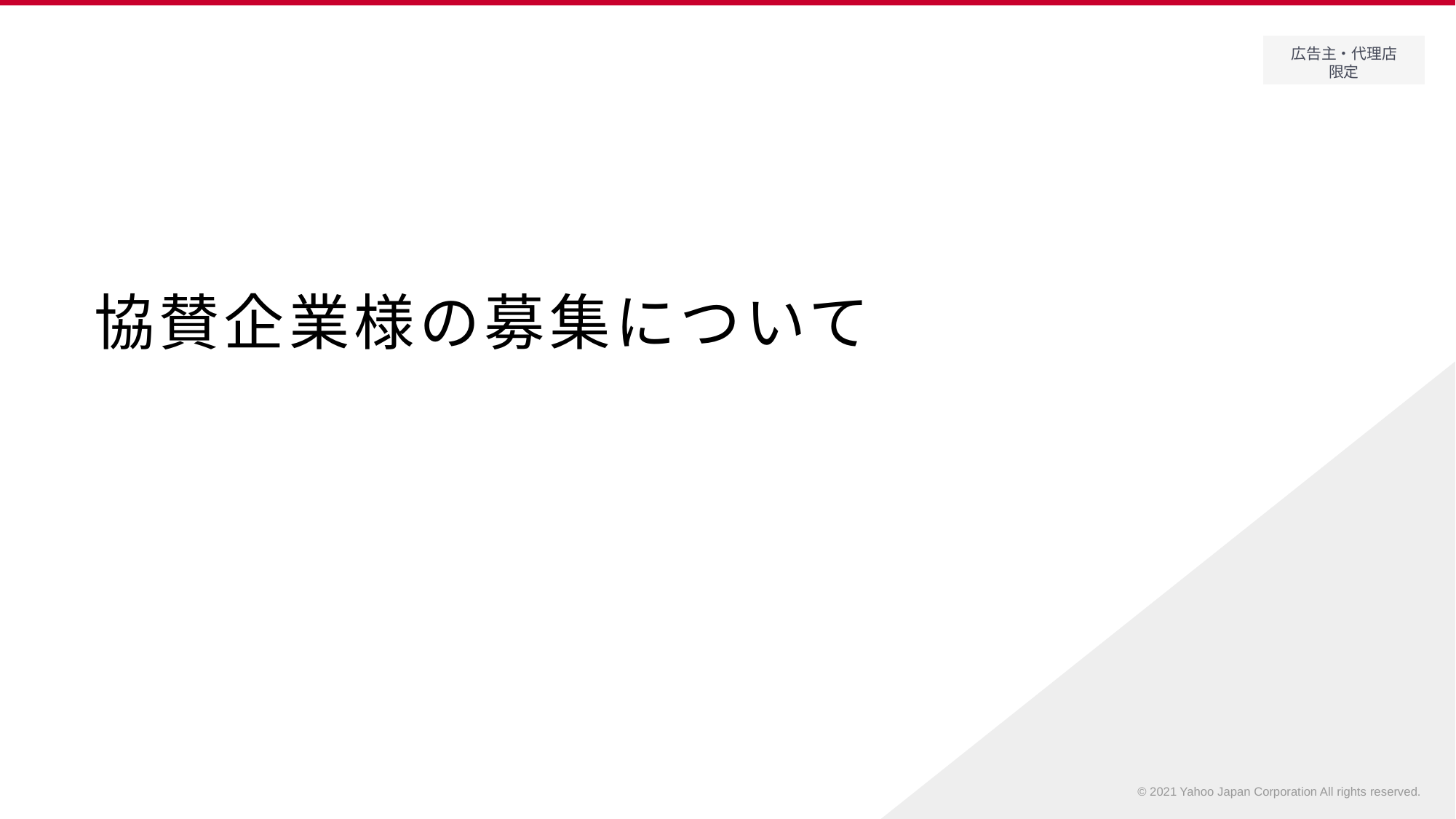

# 協賛企業様の募集について
© 2021 Yahoo Japan Corporation All rights reserved.